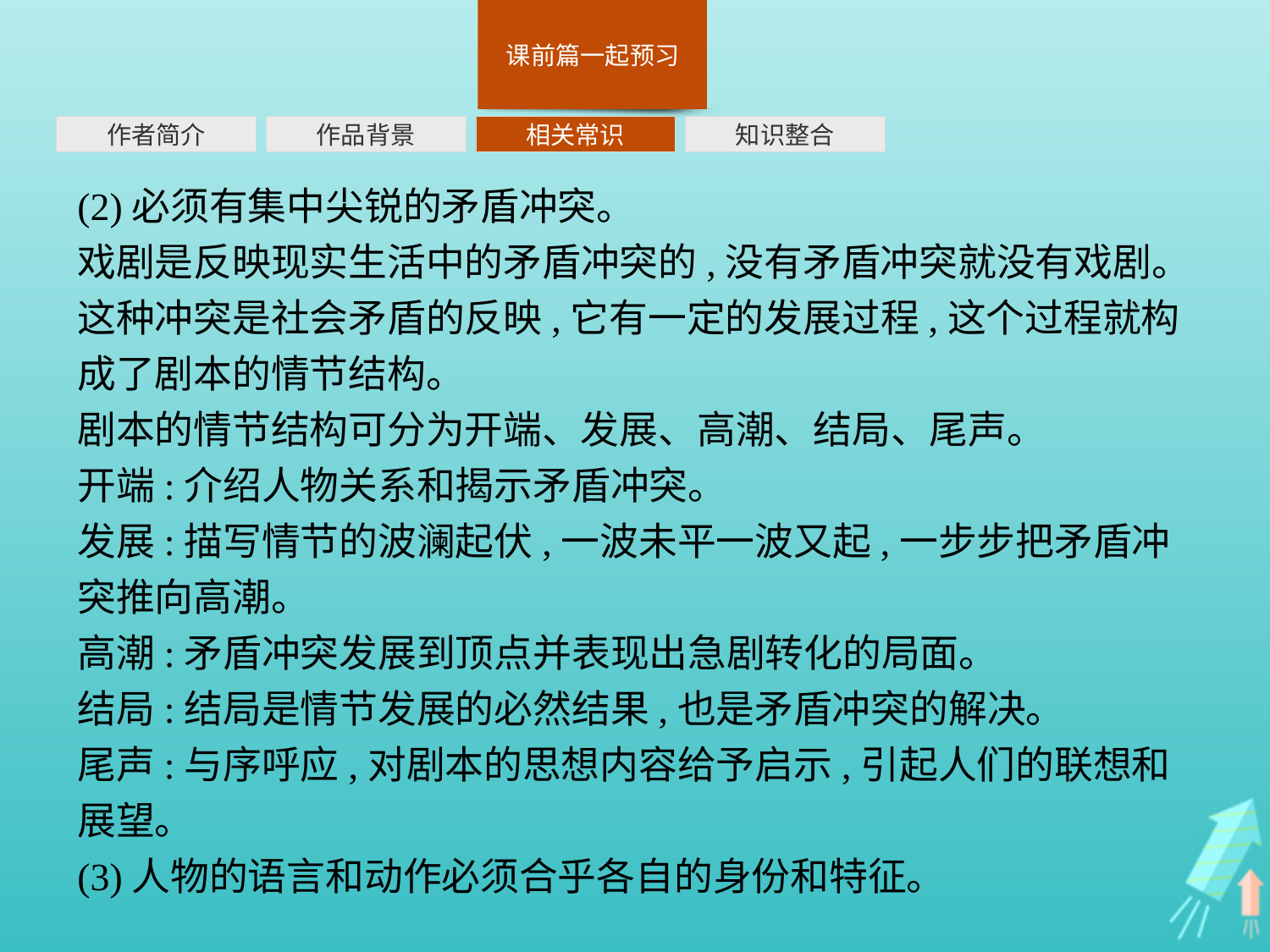

作者简介
作品背景
相关常识
知识整合
(2)必须有集中尖锐的矛盾冲突。
戏剧是反映现实生活中的矛盾冲突的,没有矛盾冲突就没有戏剧。这种冲突是社会矛盾的反映,它有一定的发展过程,这个过程就构成了剧本的情节结构。
剧本的情节结构可分为开端、发展、高潮、结局、尾声。
开端:介绍人物关系和揭示矛盾冲突。
发展:描写情节的波澜起伏,一波未平一波又起,一步步把矛盾冲突推向高潮。
高潮:矛盾冲突发展到顶点并表现出急剧转化的局面。
结局:结局是情节发展的必然结果,也是矛盾冲突的解决。
尾声:与序呼应,对剧本的思想内容给予启示,引起人们的联想和展望。
(3)人物的语言和动作必须合乎各自的身份和特征。